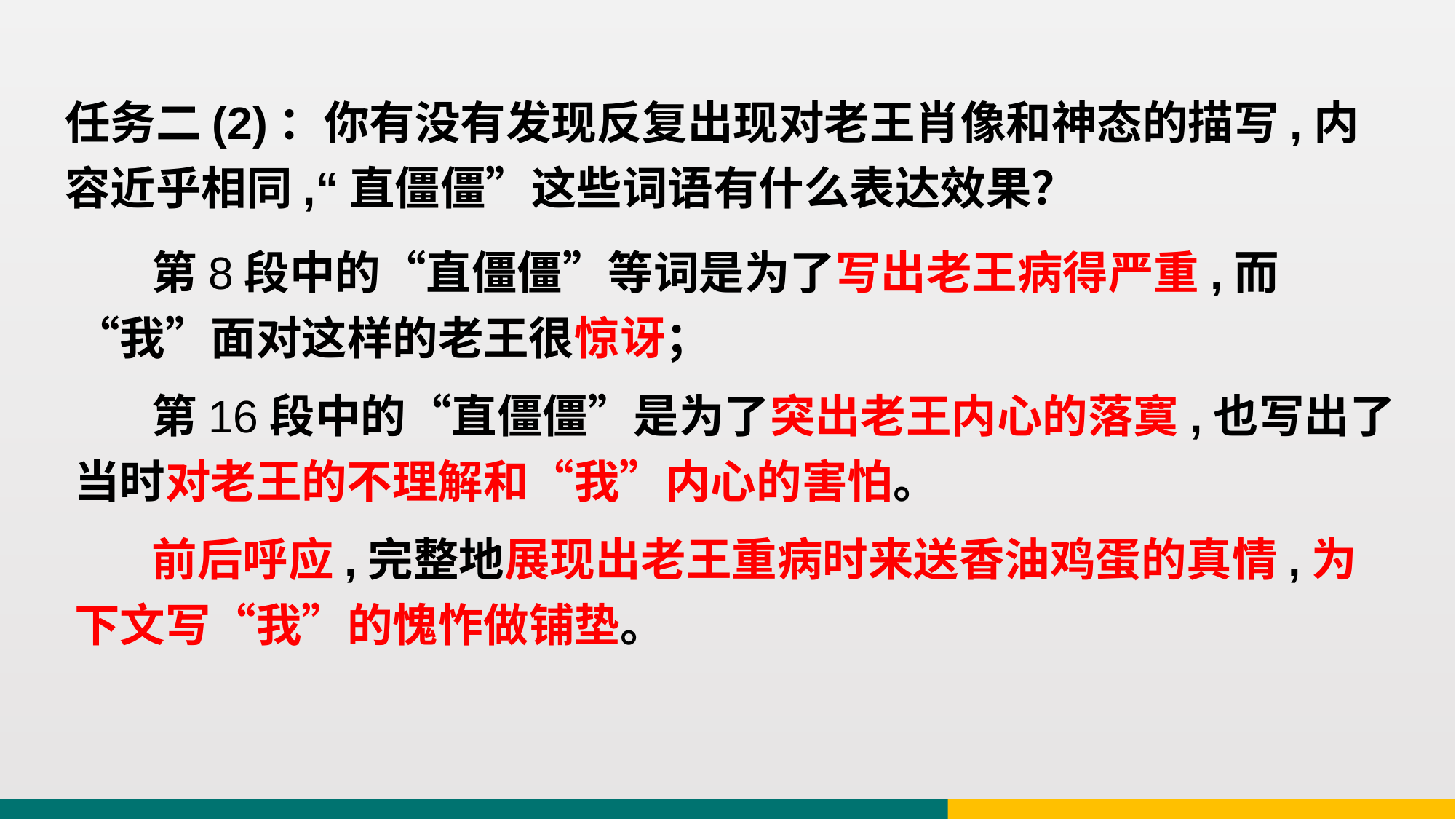

任务二(2)：你有没有发现反复出现对老王肖像和神态的描写,内容近乎相同,“直僵僵”这些词语有什么表达效果？
       第8段中的“直僵僵”等词是为了写出老王病得严重,而“我”面对这样的老王很惊讶；
       第16段中的“直僵僵”是为了突出老王内心的落寞,也写出了当时对老王的不理解和“我”内心的害怕。
       前后呼应,完整地展现出老王重病时来送香油鸡蛋的真情,为下文写“我”的愧怍做铺垫。